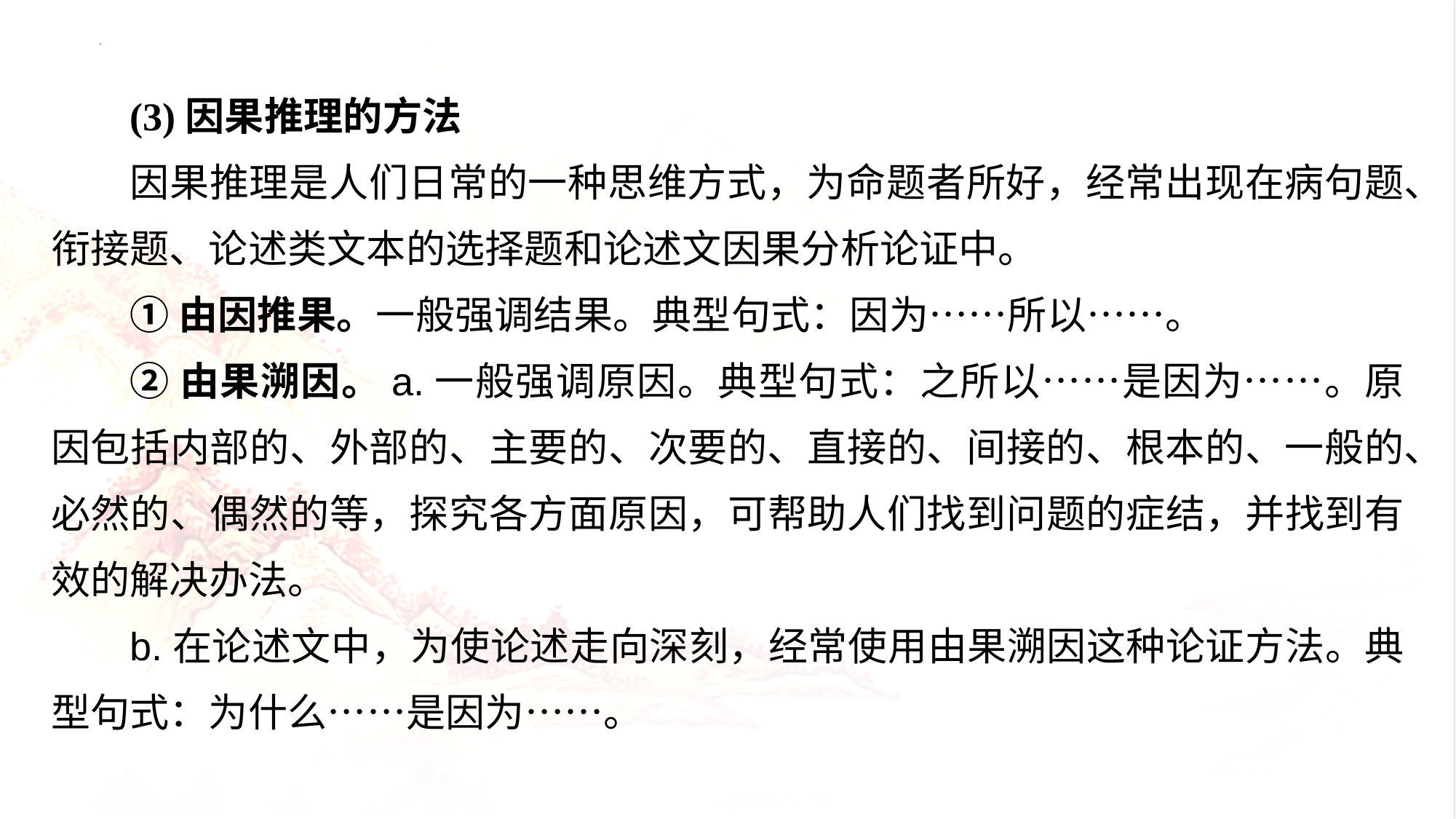

(3)因果推理的方法
因果推理是人们日常的一种思维方式，为命题者所好，经常出现在病句题、衔接题、论述类文本的选择题和论述文因果分析论证中。
①由因推果。一般强调结果。典型句式：因为……所以……。
②由果溯因。a.一般强调原因。典型句式：之所以……是因为……。原因包括内部的、外部的、主要的、次要的、直接的、间接的、根本的、一般的、必然的、偶然的等，探究各方面原因，可帮助人们找到问题的症结，并找到有效的解决办法。
b.在论述文中，为使论述走向深刻，经常使用由果溯因这种论证方法。典型句式：为什么……是因为……。